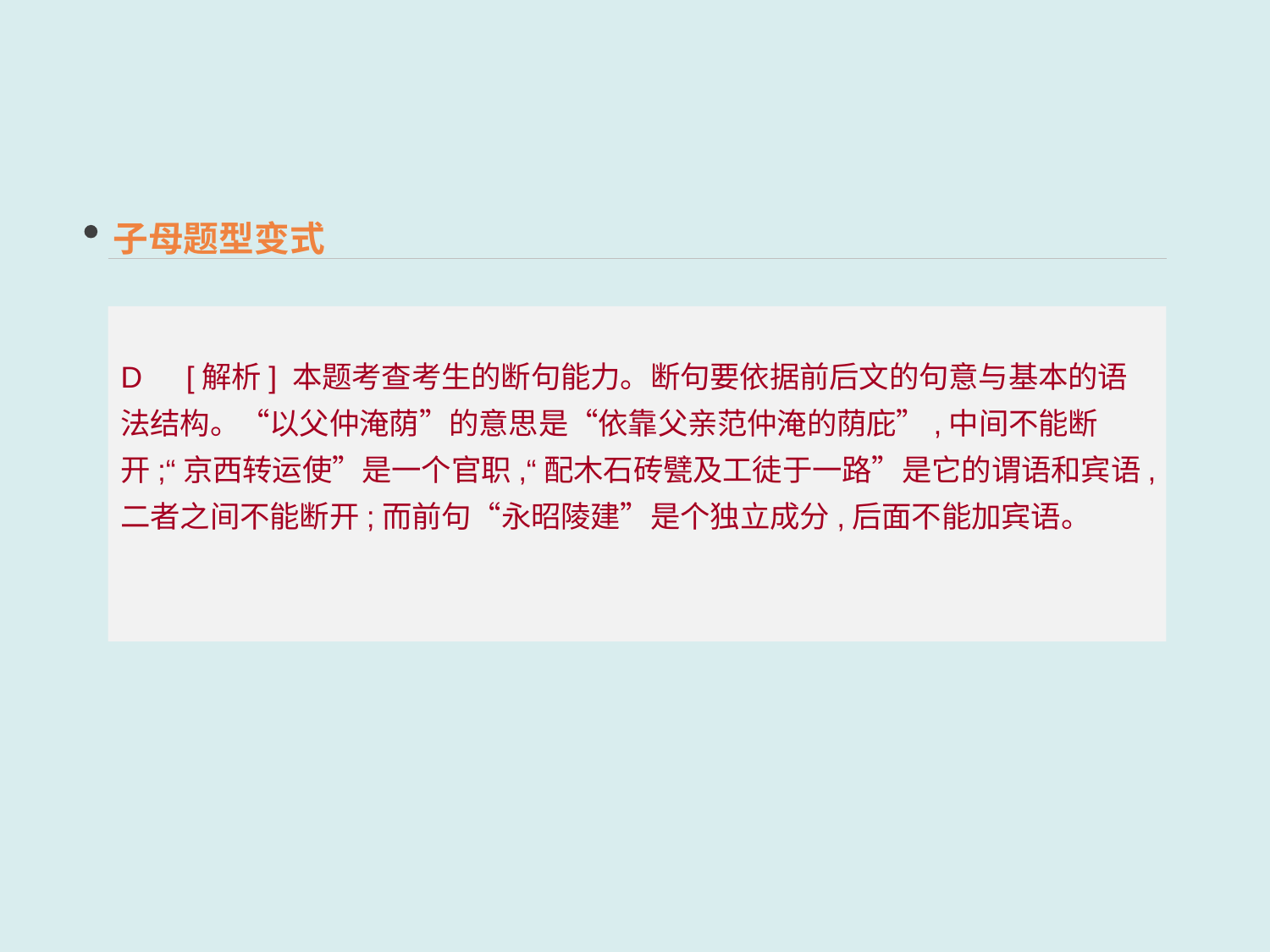

子母题型变式

D　[解析] 本题考查考生的断句能力。断句要依据前后文的句意与基本的语法结构。“以父仲淹荫”的意思是“依靠父亲范仲淹的荫庇”,中间不能断开;“京西转运使”是一个官职,“配木石砖甓及工徒于一路”是它的谓语和宾语,二者之间不能断开;而前句“永昭陵建”是个独立成分,后面不能加宾语。